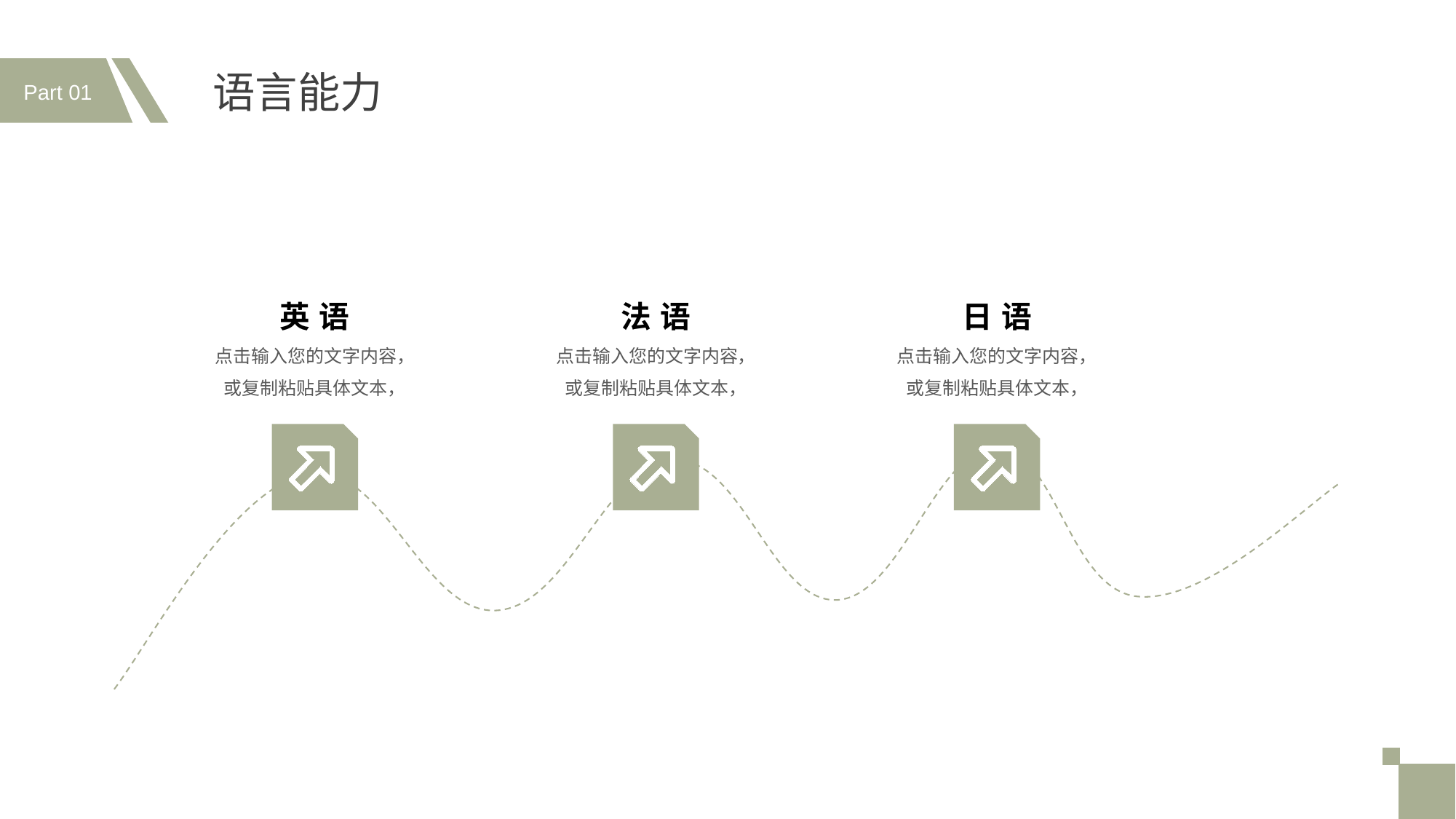

Part 01
语言能力
英语
点击输入您的文字内容，或复制粘贴具体文本，

法语
点击输入您的文字内容，或复制粘贴具体文本，

日语
点击输入您的文字内容，或复制粘贴具体文本，